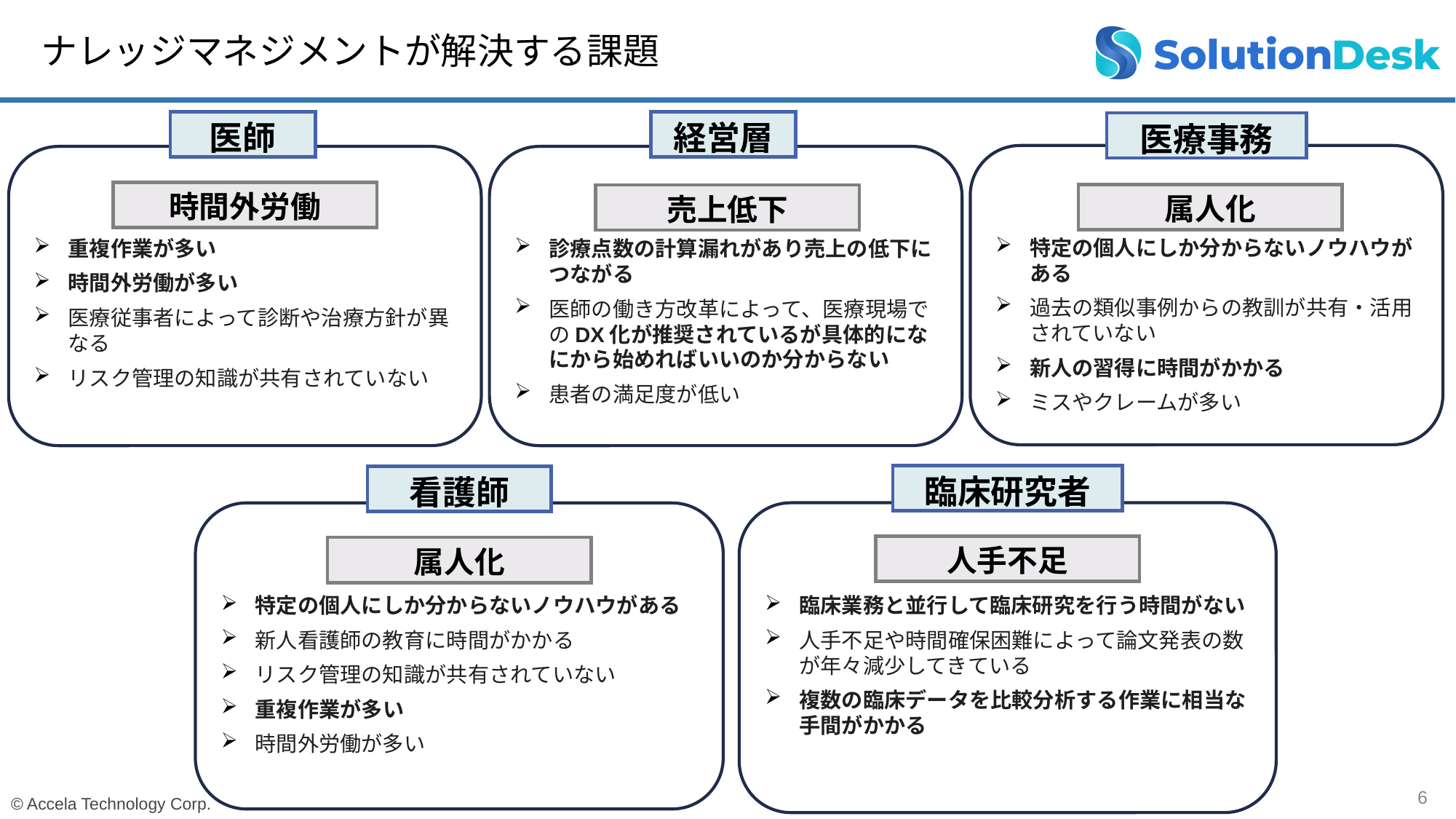

ナレッジマネジメントが解決する課題
経営層
医師
医療事務

特定の個人にしか分からないノウハウがある
過去の類似事例からの教訓が共有・活用されていない
新人の習得に時間がかかる
ミスやクレームが多い

重複作業が多い
時間外労働が多い
医療従事者によって診断や治療方針が異なる
リスク管理の知識が共有されていない

診療点数の計算漏れがあり売上の低下につながる
医師の働き方改革によって、医療現場でのDX化が推奨されているが具体的になにから始めればいいのか分からない
患者の満足度が低い

時間外労働
属人化
売上低下
臨床研究者
看護師

臨床業務と並行して臨床研究を行う時間がない
人手不足や時間確保困難によって論文発表の数が年々減少してきている
複数の臨床データを比較分析する作業に相当な手間がかかる

特定の個人にしか分からないノウハウがある
新人看護師の教育に時間がかかる
リスク管理の知識が共有されていない
重複作業が多い
時間外労働が多い
人手不足
属人化
6